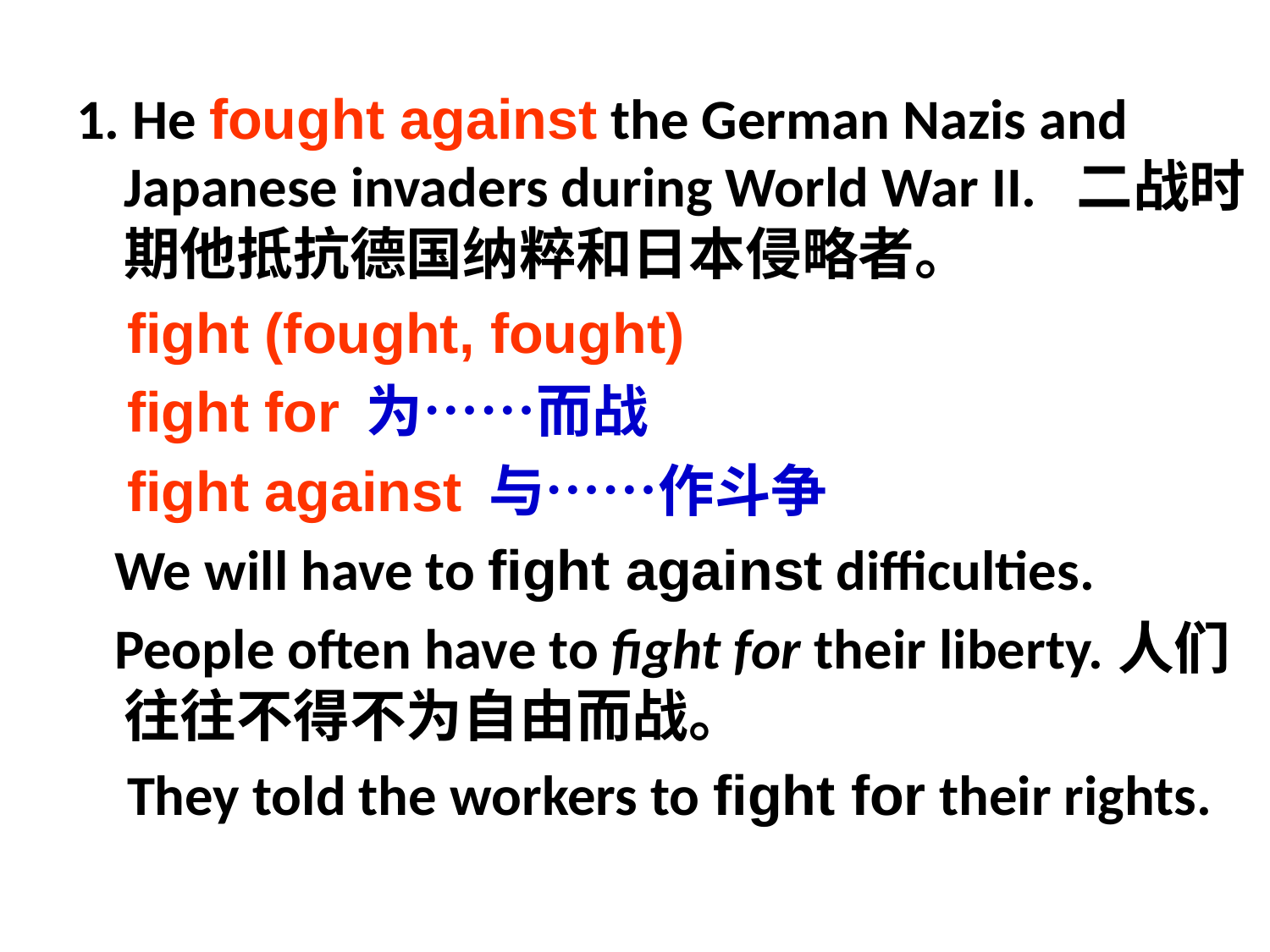

1. He fought against the German Nazis and Japanese invaders during World War II.  二战时期他抵抗德国纳粹和日本侵略者。
    fight (fought, fought)
    fight for 为……而战
    fight against 与……作斗争
   We will have to fight against difficulties.
   People often have to fight for their liberty.人们往往不得不为自由而战。
    They told the workers to fight for their rights.